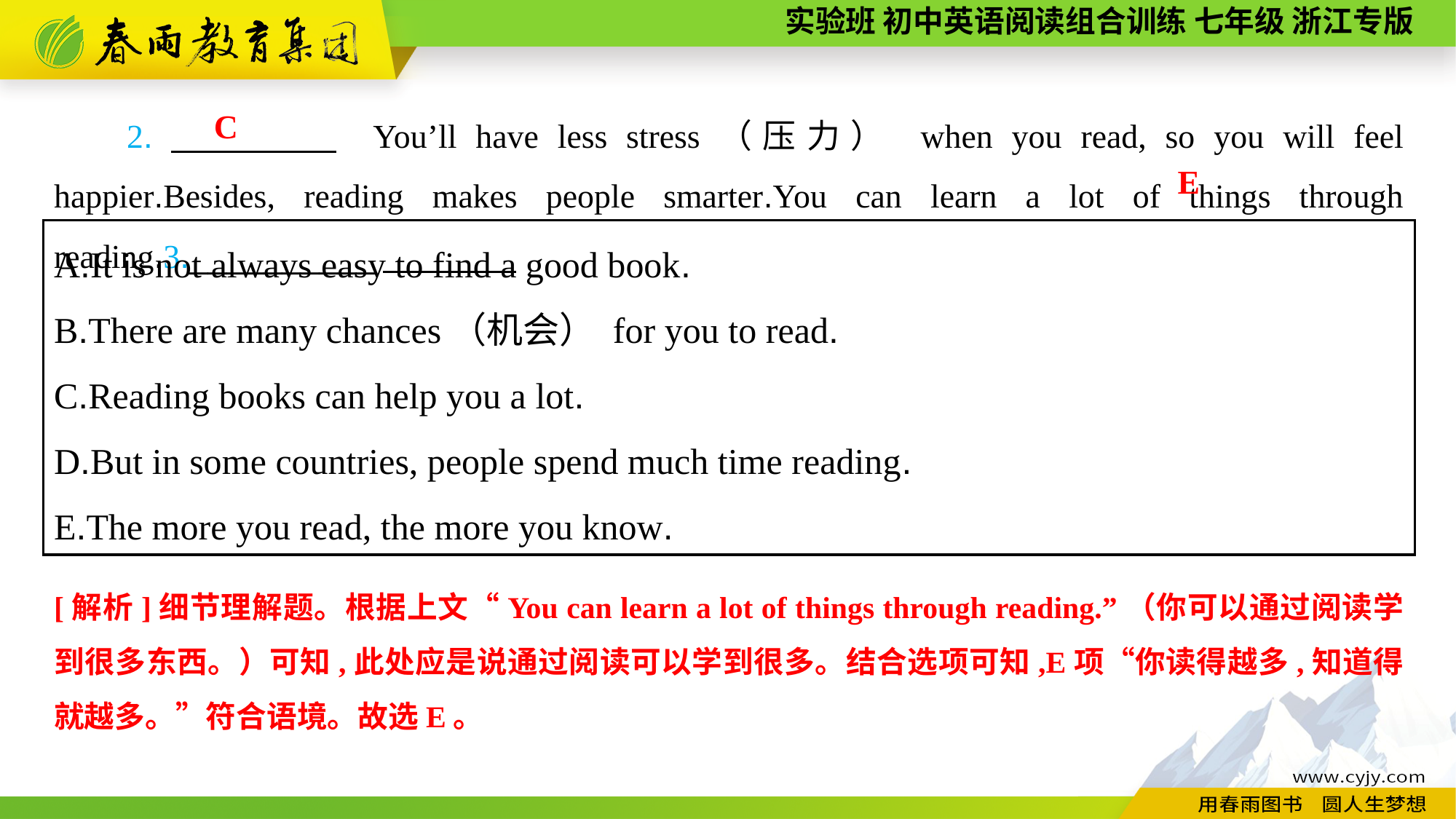

2.　　　　 You’ll have less stress（压力） when you read, so you will feel happier.Besides, reading makes people smarter.You can learn a lot of things through reading.3.__________
C
E
A.It is not always easy to find a good book.
B.There are many chances（机会） for you to read.
C.Reading books can help you a lot.
D.But in some countries, people spend much time reading.
E.The more you read, the more you know.

[解析]细节理解题。根据上文“You can learn a lot of things through reading.”（你可以通过阅读学到很多东西。）可知,此处应是说通过阅读可以学到很多。结合选项可知,E项“你读得越多,知道得就越多。”符合语境。故选E。